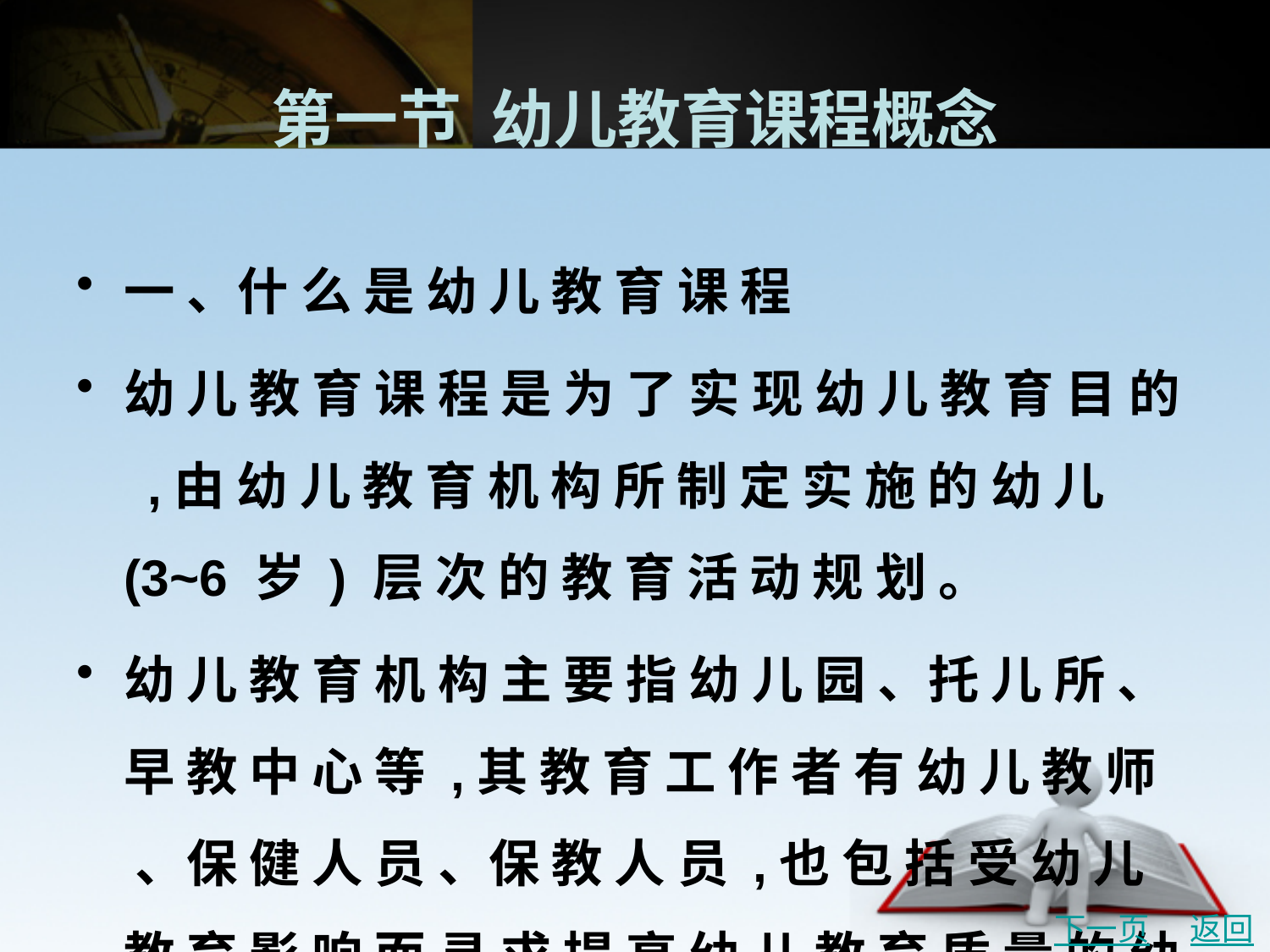

# 第一节  幼儿教育课程概念
一 、什 么 是 幼 儿 教 育 课 程
幼 儿 教 育 课 程 是 为 了 实 现 幼 儿 教 育 目 的 ,由 幼 儿 教 育 机 构 所 制 定 实 施 的 幼 儿  (3~6 岁 ) 层 次 的 教 育 活 动 规 划 。
幼 儿 教 育 机 构 主 要 指 幼 儿 园 、托 儿 所 、早 教 中 心 等 ,其 教 育 工 作 者 有 幼 儿 教 师 、保 健 人 员 、保 教 人 员 ,也 包 括 受 幼 儿 教 育 影 响 而 寻 求 提 高 幼 儿 教 育 质 量 的 幼 儿 家 长 和 社 会 人 员 。

下一页
返回